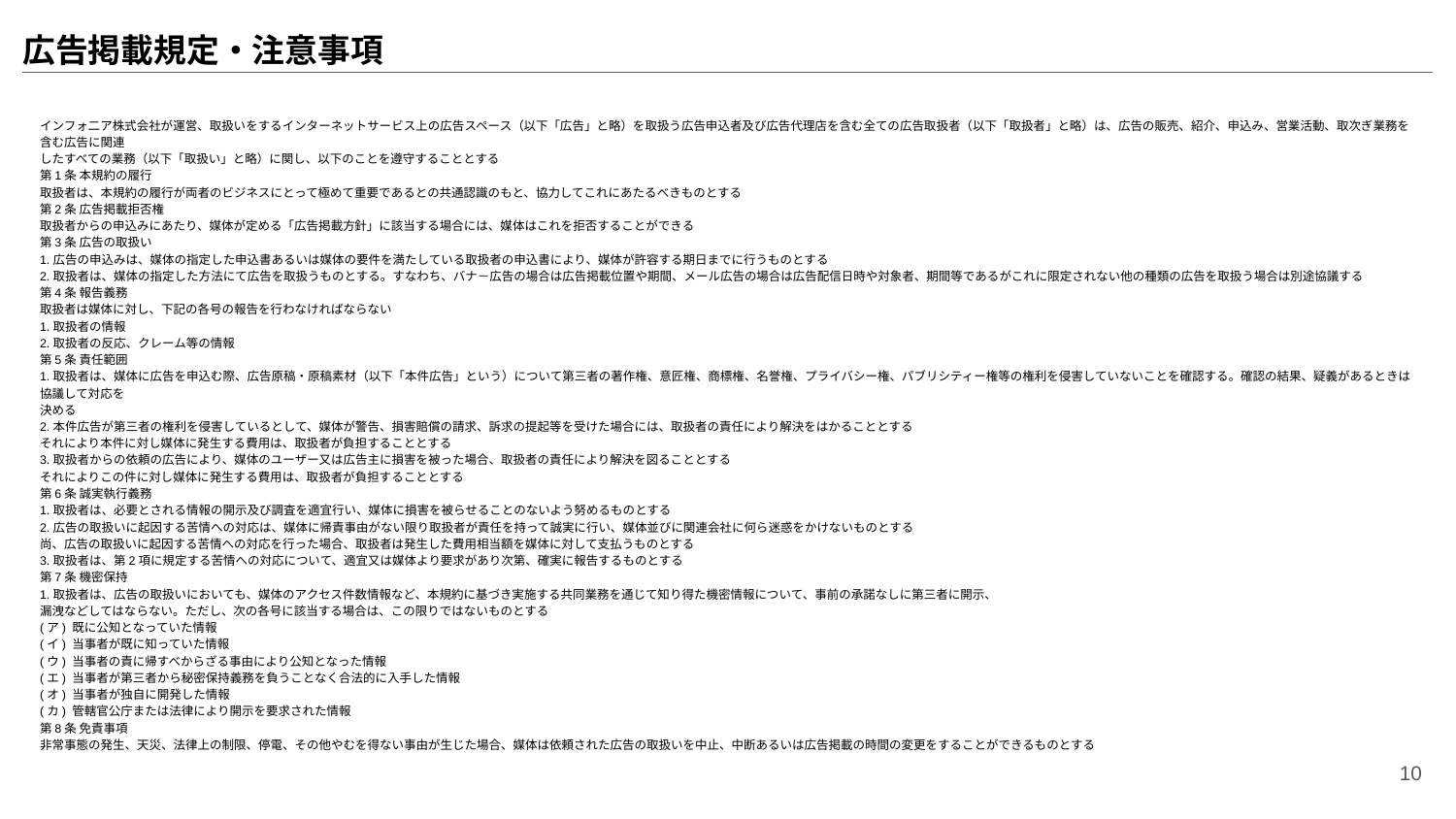

# 広告掲載規定・注意事項
インフォ二ア株式会社が運営、取扱いをするインターネットサービス上の広告スペース（以下「広告」と略）を取扱う広告申込者及び広告代理店を含む全ての広告取扱者（以下「取扱者」と略）は、広告の販売、紹介、申込み、営業活動、取次ぎ業務を含む広告に関連
したすべての業務（以下「取扱い」と略）に関し、以下のことを遵守することとする
第1条 本規約の履行
取扱者は、本規約の履行が両者のビジネスにとって極めて重要であるとの共通認識のもと、協力してこれにあたるべきものとする
第2条 広告掲載拒否権
取扱者からの申込みにあたり、媒体が定める「広告掲載方針」に該当する場合には、媒体はこれを拒否することができる
第3条 広告の取扱い
1.広告の申込みは、媒体の指定した申込書あるいは媒体の要件を満たしている取扱者の申込書により、媒体が許容する期日までに行うものとする
2.取扱者は、媒体の指定した方法にて広告を取扱うものとする。すなわち、バナ－広告の場合は広告掲載位置や期間、メール広告の場合は広告配信日時や対象者、期間等であるがこれに限定されない他の種類の広告を取扱う場合は別途協議する
第4条 報告義務
取扱者は媒体に対し、下記の各号の報告を行わなければならない
1.取扱者の情報
2.取扱者の反応、クレーム等の情報
第5条 責任範囲
1.取扱者は、媒体に広告を申込む際、広告原稿・原稿素材（以下「本件広告」という）について第三者の著作権、意匠権、商標権、名誉権、プライバシー権、パブリシティー権等の権利を侵害していないことを確認する。確認の結果、疑義があるときは協議して対応を
決める
2.本件広告が第三者の権利を侵害しているとして、媒体が警告、損害賠償の請求、訴求の提起等を受けた場合には、取扱者の責任により解決をはかることとする
それにより本件に対し媒体に発生する費用は、取扱者が負担することとする
3.取扱者からの依頼の広告により、媒体のユーザー又は広告主に損害を被った場合、取扱者の責任により解決を図ることとする
それによりこの件に対し媒体に発生する費用は、取扱者が負担することとする
第6条 誠実執行義務
1.取扱者は、必要とされる情報の開示及び調査を適宜行い、媒体に損害を被らせることのないよう努めるものとする
2.広告の取扱いに起因する苦情への対応は、媒体に帰責事由がない限り取扱者が責任を持って誠実に行い、媒体並びに関連会社に何ら迷惑をかけないものとする
尚、広告の取扱いに起因する苦情への対応を行った場合、取扱者は発生した費用相当額を媒体に対して支払うものとする
3.取扱者は、第2項に規定する苦情への対応について、適宜又は媒体より要求があり次第、確実に報告するものとする
第7条 機密保持
1.取扱者は、広告の取扱いにおいても、媒体のアクセス件数情報など、本規約に基づき実施する共同業務を通じて知り得た機密情報について、事前の承諾なしに第三者に開示、
漏洩などしてはならない。ただし、次の各号に該当する場合は、この限りではないものとする
(ア) 既に公知となっていた情報
(イ) 当事者が既に知っていた情報
(ウ) 当事者の責に帰すべからざる事由により公知となった情報
(エ) 当事者が第三者から秘密保持義務を負うことなく合法的に入手した情報
(オ) 当事者が独自に開発した情報
(カ) 管轄官公庁または法律により開示を要求された情報
第8条 免責事項
非常事態の発生、天災、法律上の制限、停電、その他やむを得ない事由が生じた場合、媒体は依頼された広告の取扱いを中止、中断あるいは広告掲載の時間の変更をすることができるものとする
10